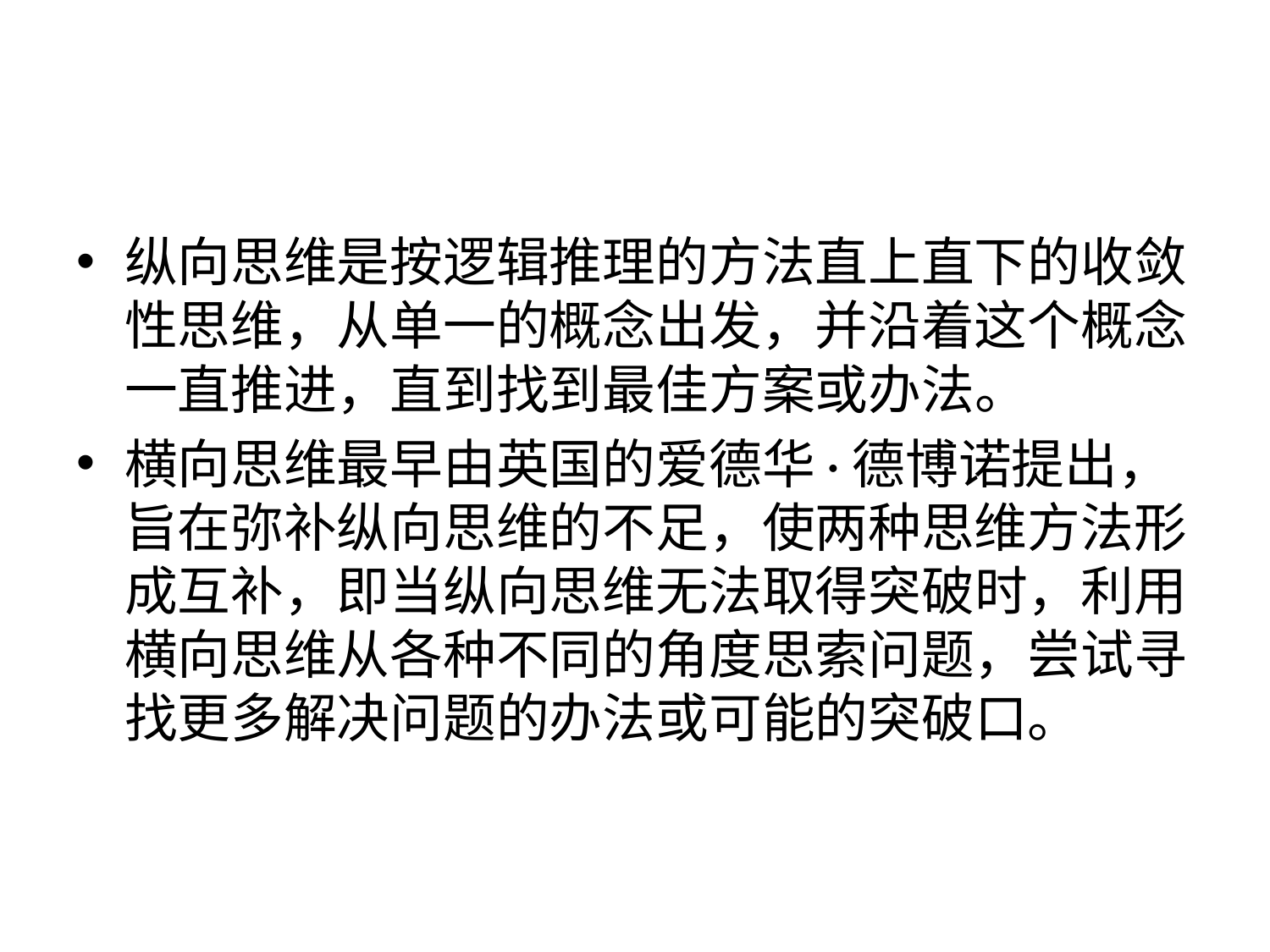

#
纵向思维是按逻辑推理的方法直上直下的收敛性思维，从单一的概念出发，并沿着这个概念一直推进，直到找到最佳方案或办法。
横向思维最早由英国的爱德华·德博诺提出，旨在弥补纵向思维的不足，使两种思维方法形成互补，即当纵向思维无法取得突破时，利用横向思维从各种不同的角度思索问题，尝试寻找更多解决问题的办法或可能的突破口。